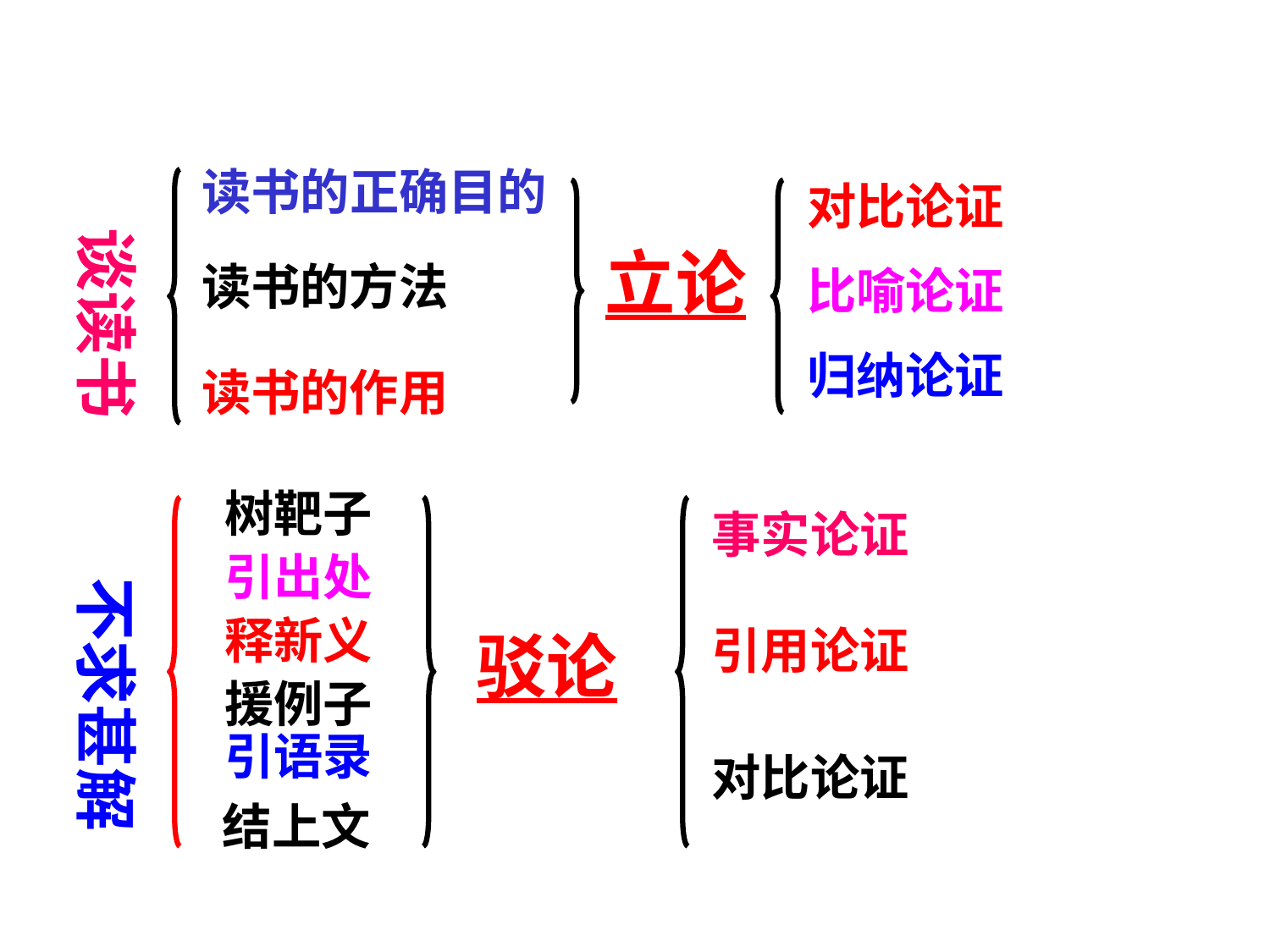

读书的正确目的

对比论证

谈读书
立论
读书的方法
比喻论证
归纳论证
读书的作用
树靶子

事实论证
引出处
不求甚解
释新义
引用论证
驳论
援例子
引语录
对比论证
结上文